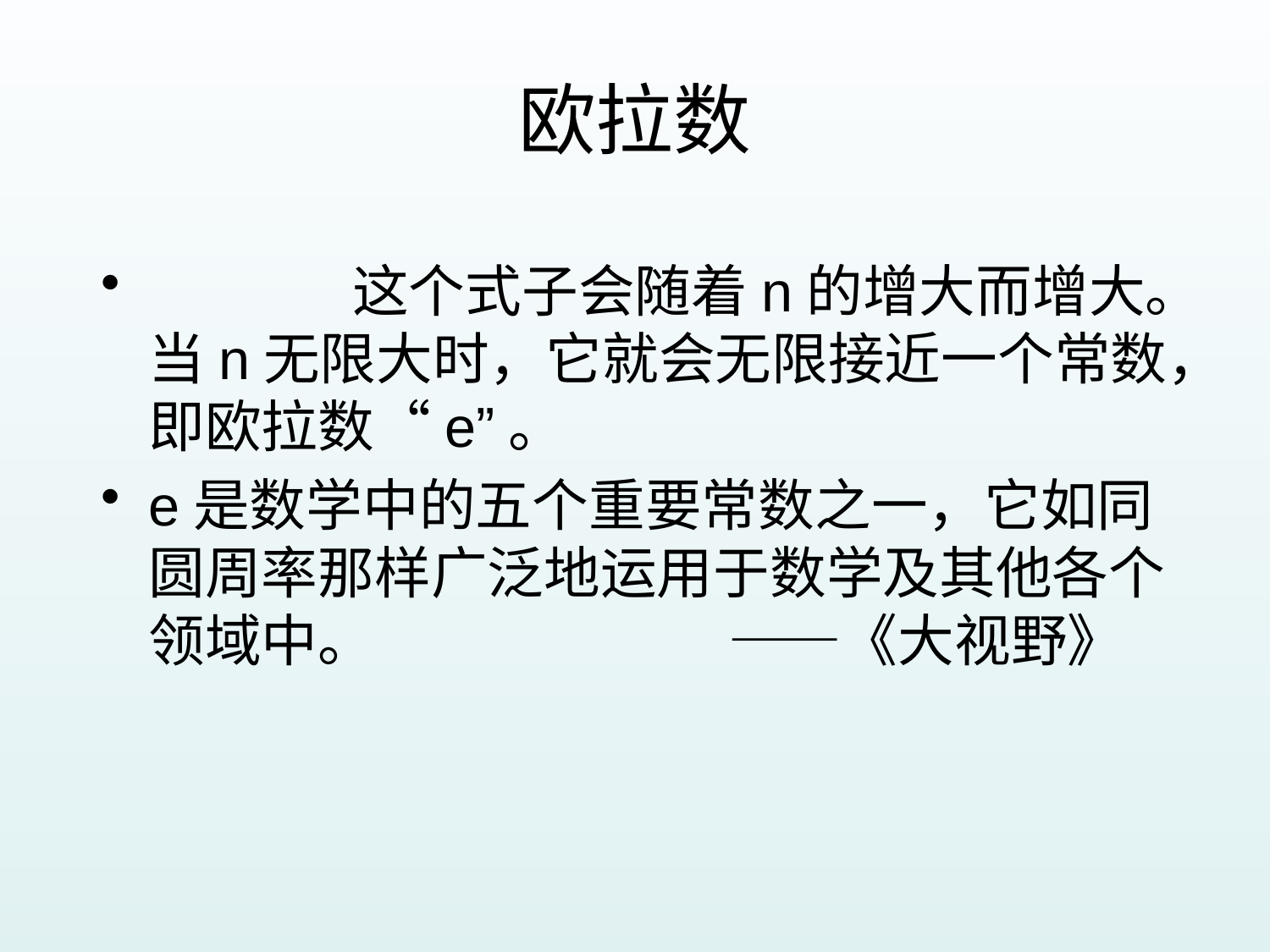

# 欧拉数
               这个式子会随着n的增大而增大。当n无限大时，它就会无限接近一个常数，即欧拉数“e”。
e是数学中的五个重要常数之一，它如同圆周率那样广泛地运用于数学及其他各个领域中。                            ——《大视野》